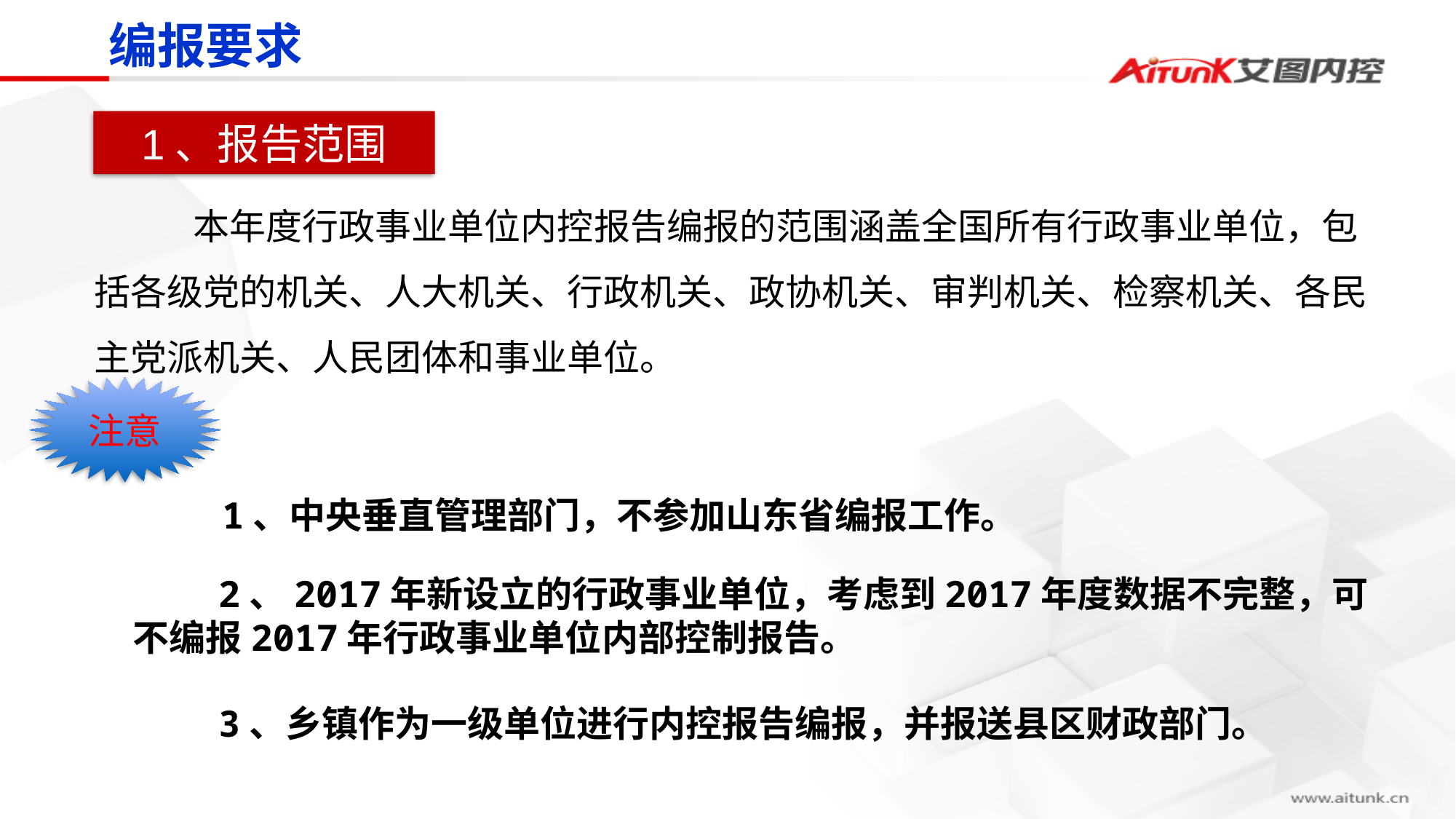

编报要求
1、报告范围
本年度行政事业单位内控报告编报的范围涵盖全国所有行政事业单位，包括各级党的机关、人大机关、行政机关、政协机关、审判机关、检察机关、各民主党派机关、人民团体和事业单位。
注意
1、中央垂直管理部门，不参加山东省编报工作。
2、2017年新设立的行政事业单位，考虑到2017年度数据不完整，可不编报2017年行政事业单位内部控制报告。
3、乡镇作为一级单位进行内控报告编报，并报送县区财政部门。